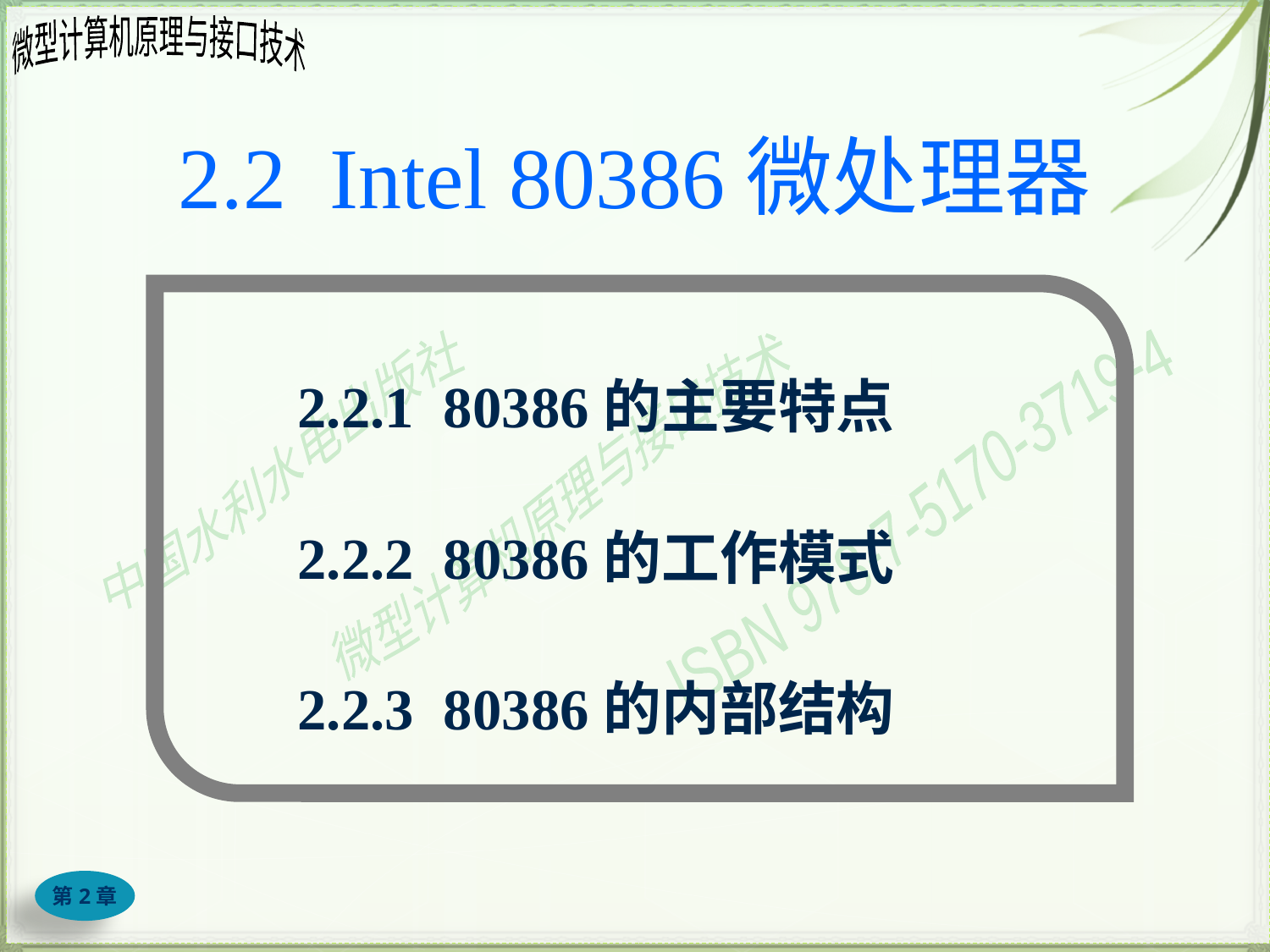

# 2.2  Intel 80386微处理器

2.2.1  80386的主要特点
2.2.2  80386的工作模式
2.2.3  80386的内部结构